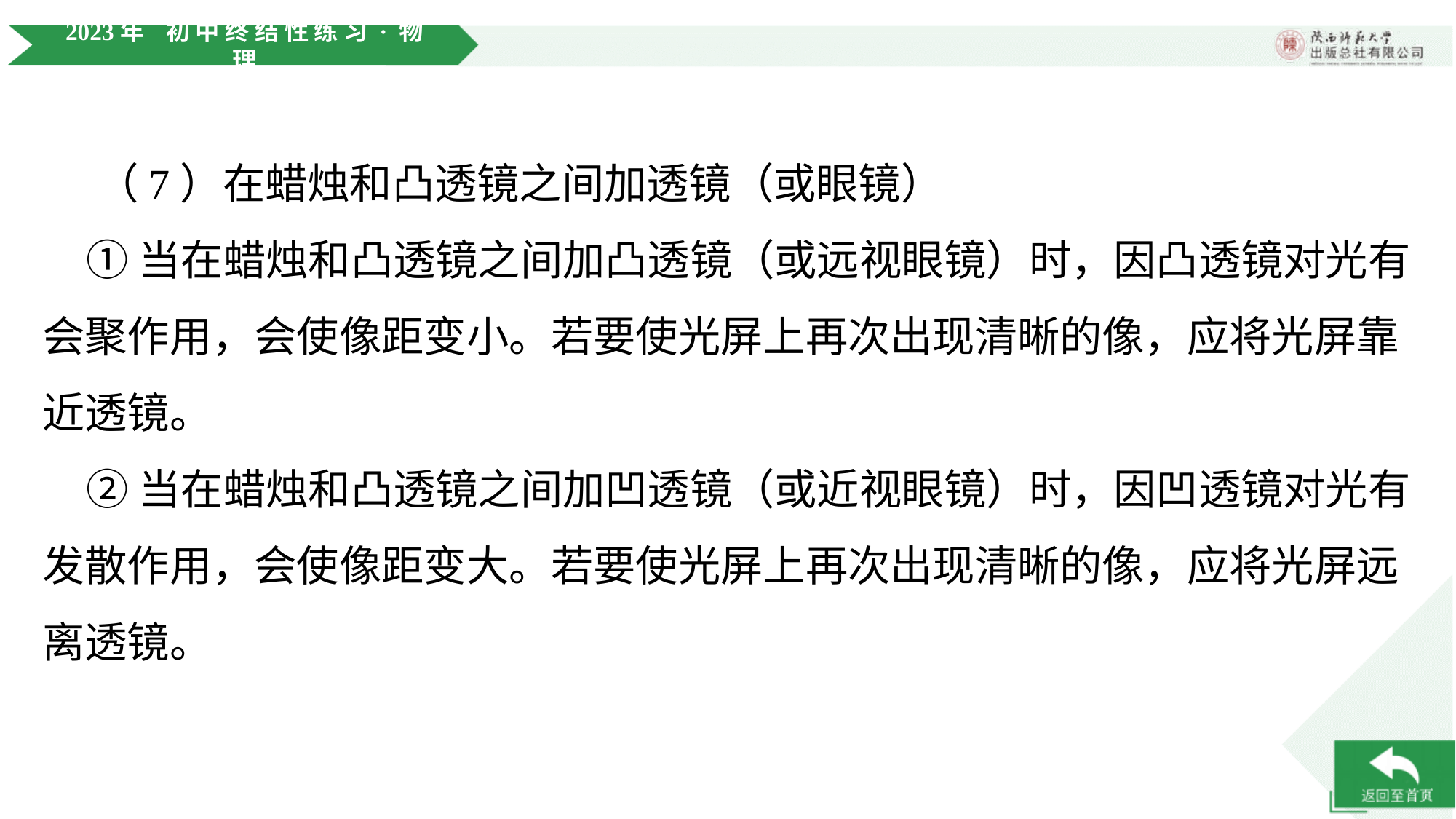

（7）在蜡烛和凸透镜之间加透镜（或眼镜）
    ①当在蜡烛和凸透镜之间加凸透镜（或远视眼镜）时，因凸透镜对光有会聚作用，会使像距变小。若要使光屏上再次出现清晰的像，应将光屏靠近透镜。
    ②当在蜡烛和凸透镜之间加凹透镜（或近视眼镜）时，因凹透镜对光有发散作用，会使像距变大。若要使光屏上再次出现清晰的像，应将光屏远离透镜。